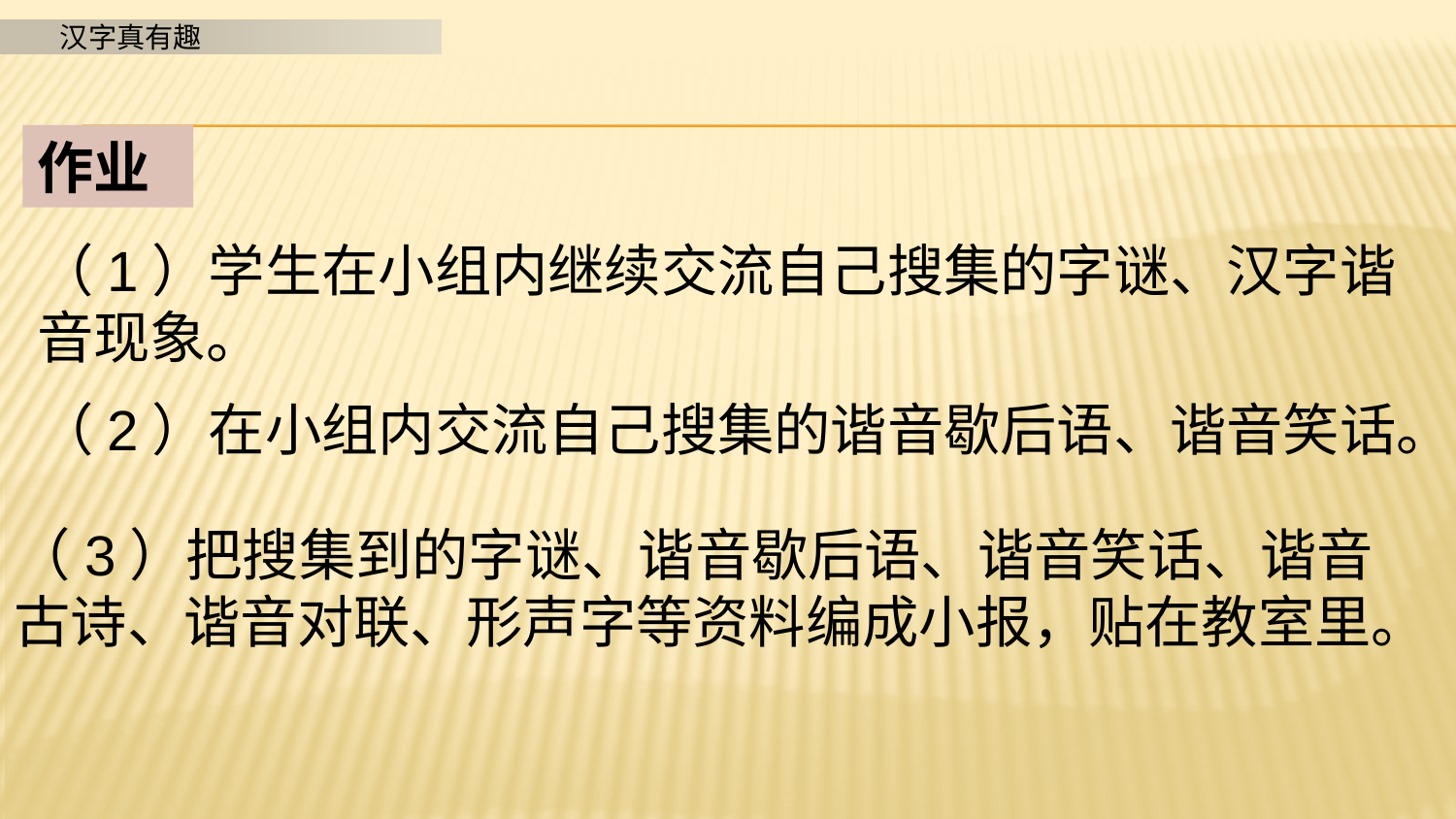

作业
（1）学生在小组内继续交流自己搜集的字谜、汉字谐音现象。
（2）在小组内交流自己搜集的谐音歇后语、谐音笑话。
（3）把搜集到的字谜、谐音歇后语、谐音笑话、谐音古诗、谐音对联、形声字等资料编成小报，贴在教室里。